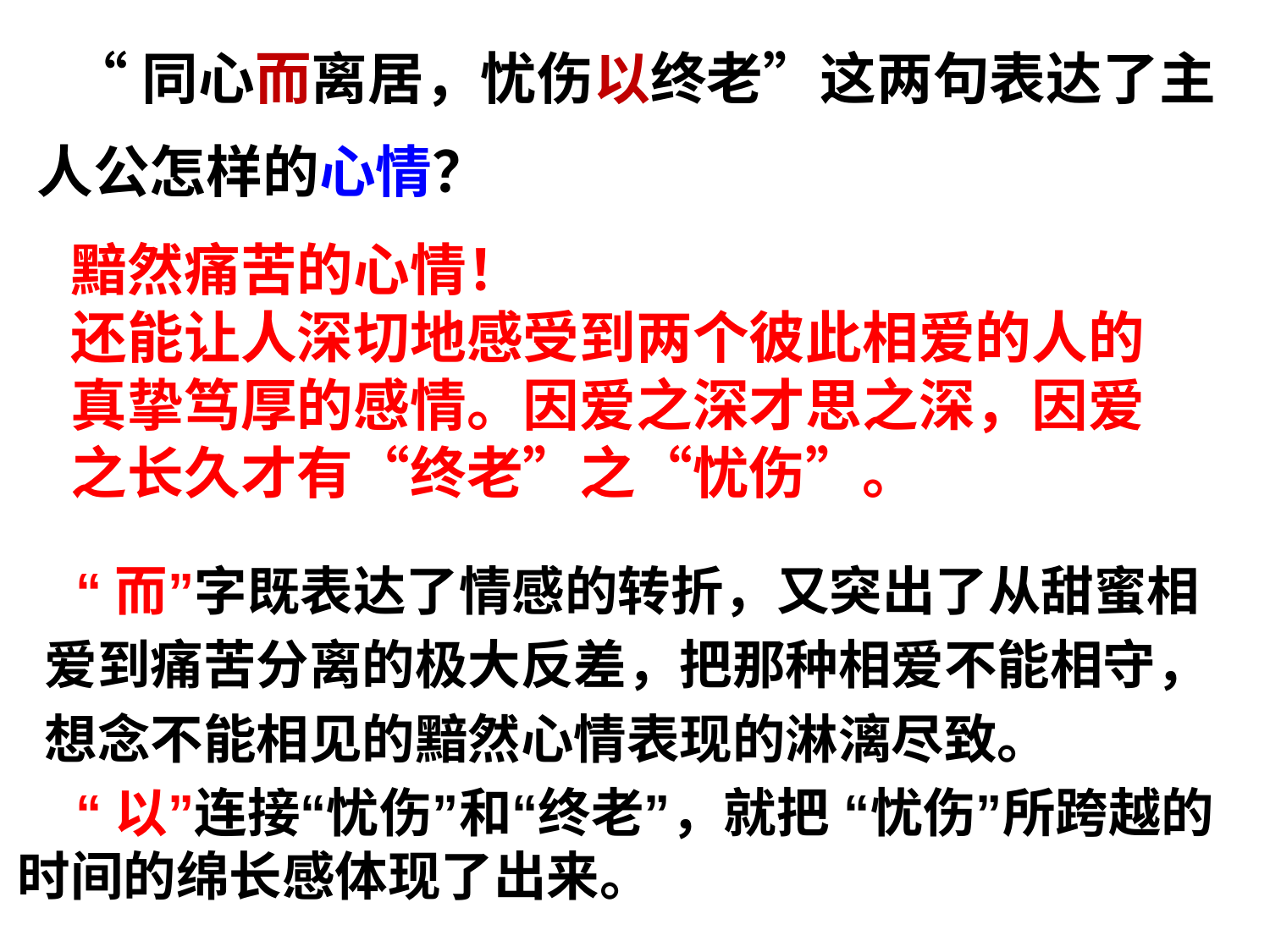

“同心而离居，忧伤以终老”这两句表达了主人公怎样的心情？
黯然痛苦的心情！
还能让人深切地感受到两个彼此相爱的人的真挚笃厚的感情。因爱之深才思之深，因爱之长久才有“终老”之“忧伤”。
    “而”字既表达了情感的转折，又突出了从甜蜜相
 爱到痛苦分离的极大反差，把那种相爱不能相守，
 想念不能相见的黯然心情表现的淋漓尽致。
    “以”连接“忧伤”和“终老”，就把 “忧伤”所跨越的时间的绵长感体现了出来。